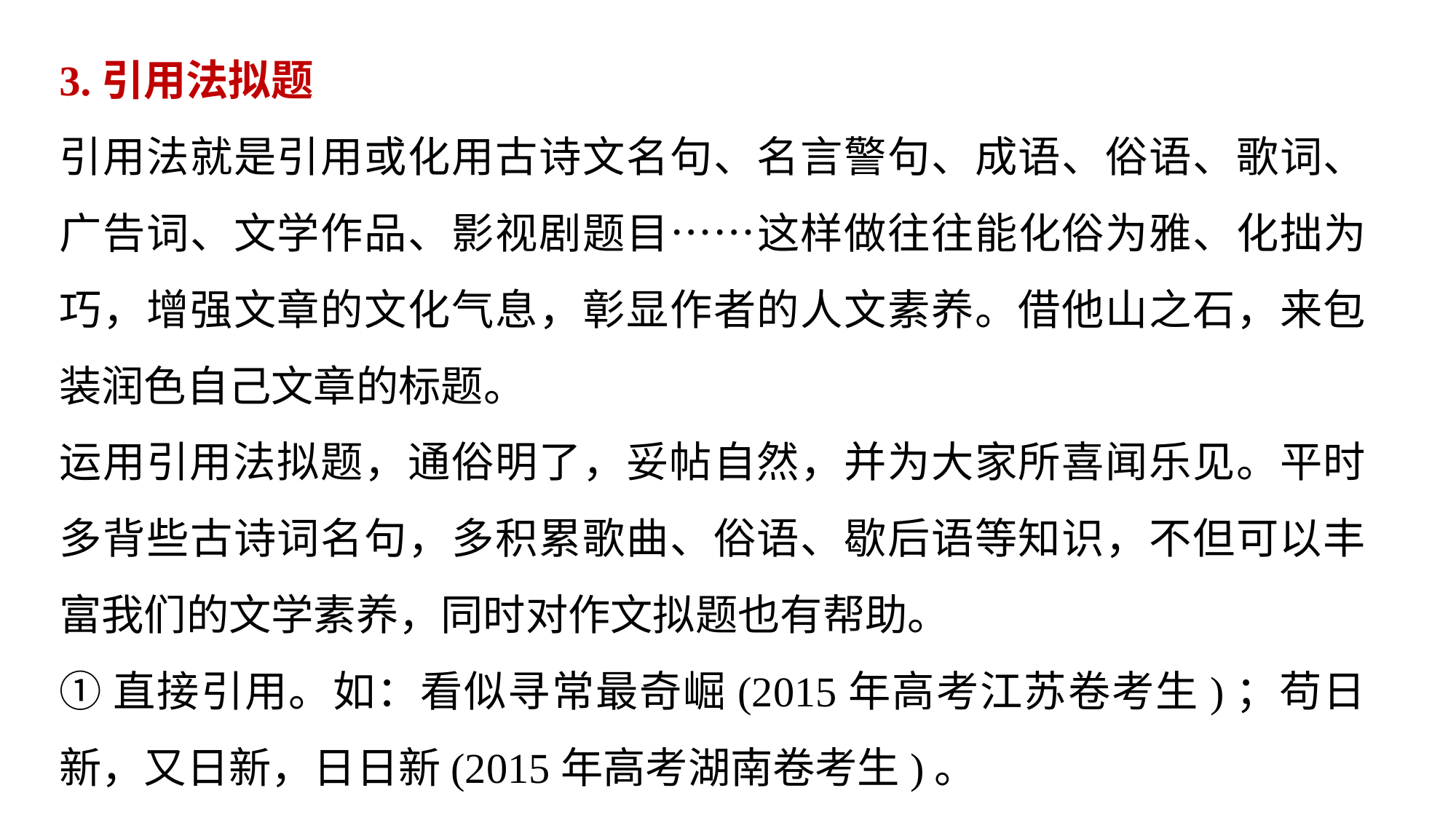

3.引用法拟题
引用法就是引用或化用古诗文名句、名言警句、成语、俗语、歌词、广告词、文学作品、影视剧题目……这样做往往能化俗为雅、化拙为巧，增强文章的文化气息，彰显作者的人文素养。借他山之石，来包装润色自己文章的标题。
运用引用法拟题，通俗明了，妥帖自然，并为大家所喜闻乐见。平时多背些古诗词名句，多积累歌曲、俗语、歇后语等知识，不但可以丰富我们的文学素养，同时对作文拟题也有帮助。
①直接引用。如：看似寻常最奇崛(2015年高考江苏卷考生)；苟日新，又日新，日日新(2015年高考湖南卷考生)。